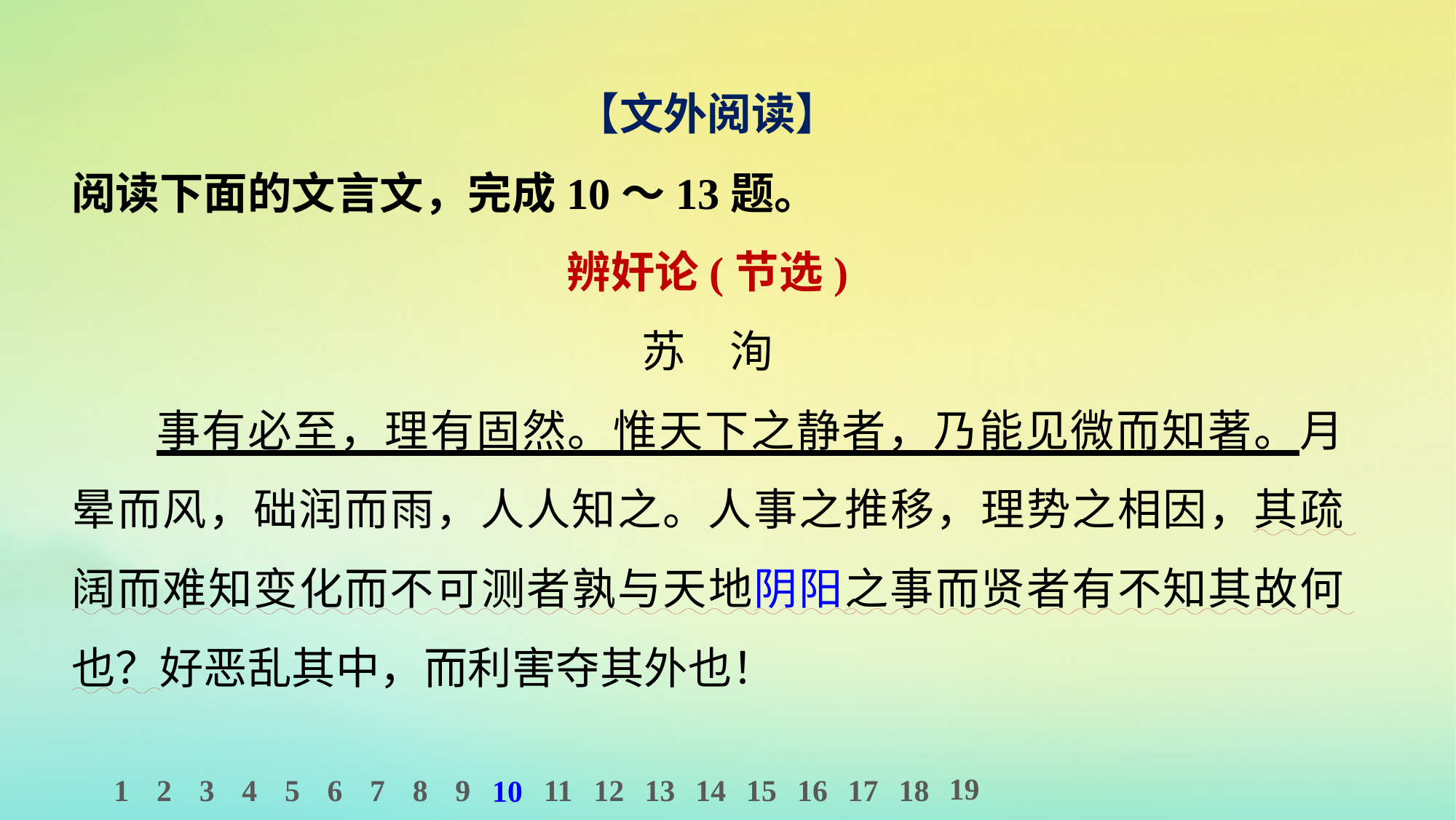

【文外阅读】
阅读下面的文言文，完成10～13题。
辨奸论(节选)
苏　洵
事有必至，理有固然。惟天下之静者，乃能见微而知著。月晕而风，础润而雨，人人知之。人事之推移，理势之相因，其疏阔而难知变化而不可测者孰与天地阴阳之事而贤者有不知其故何也？好恶乱其中，而利害夺其外也！
19
1
2
3
4
5
6
7
8
9
11
12
13
14
15
16
17
18
10